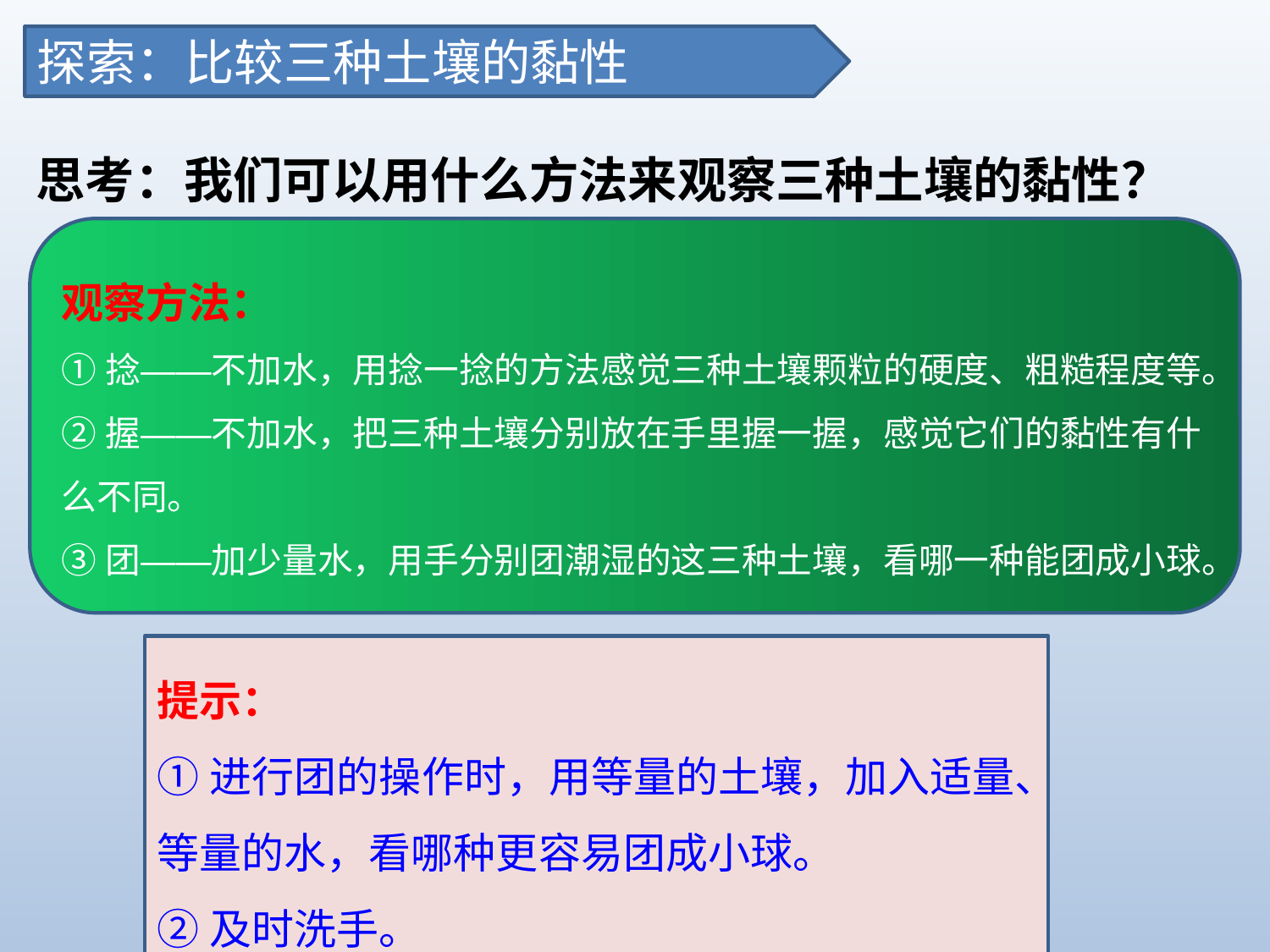

探索：比较三种土壤的黏性
思考：我们可以用什么方法来观察三种土壤的黏性？
观察方法：
①捻——不加水，用捻一捻的方法感觉三种土壤颗粒的硬度、粗糙程度等。
②握——不加水，把三种土壤分别放在手里握一握，感觉它们的黏性有什么不同。
③团——加少量水，用手分别团潮湿的这三种土壤，看哪一种能团成小球。
提示：
①进行团的操作时，用等量的土壤，加入适量、等量的水，看哪种更容易团成小球。
②及时洗手。